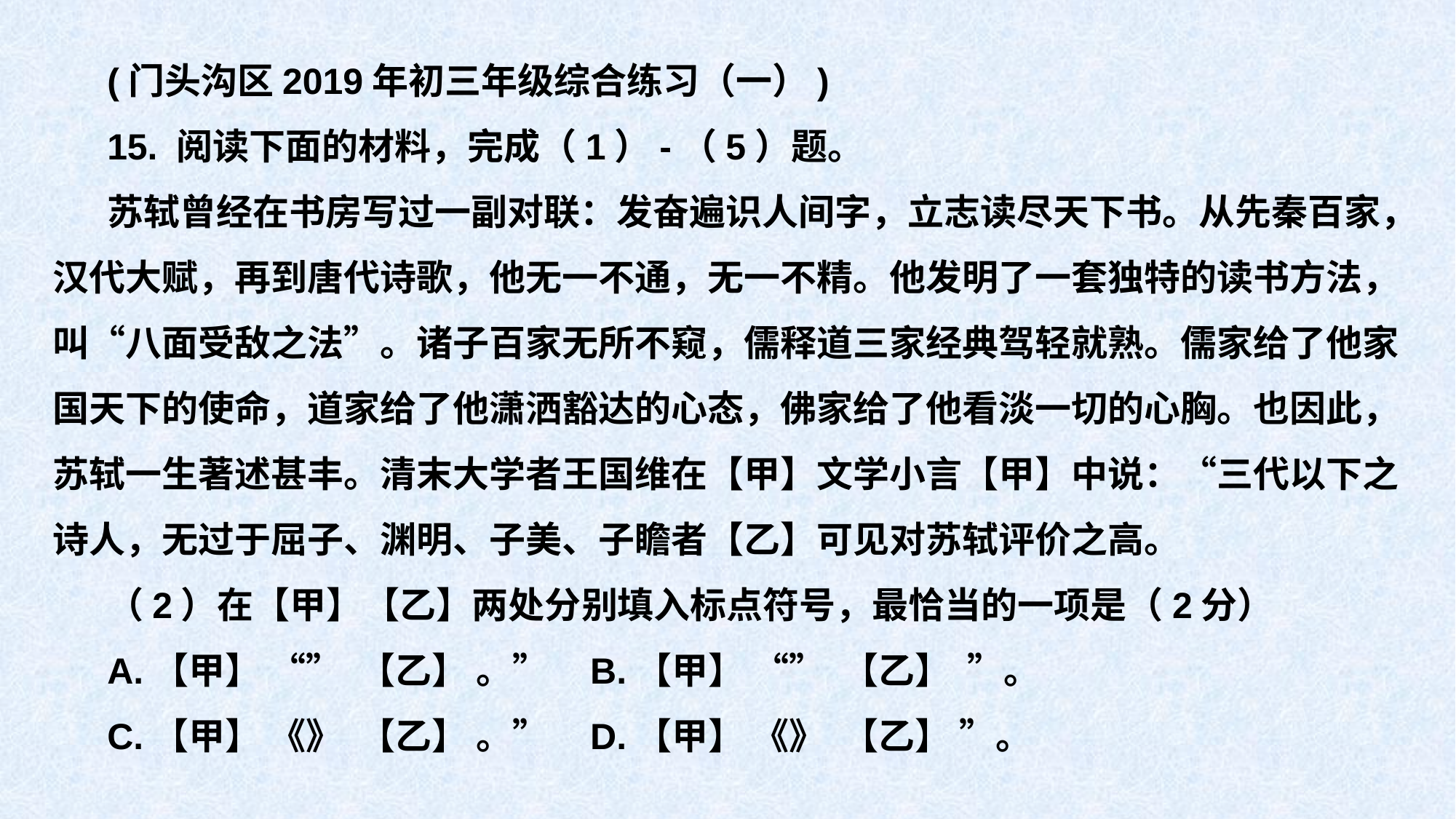

(门头沟区2019年初三年级综合练习（一）)
15. 阅读下面的材料，完成（1）-（5）题。
苏轼曾经在书房写过一副对联：发奋遍识人间字，立志读尽天下书。从先秦百家，汉代大赋，再到唐代诗歌，他无一不通，无一不精。他发明了一套独特的读书方法，叫“八面受敌之法”。诸子百家无所不窥，儒释道三家经典驾轻就熟。儒家给了他家国天下的使命，道家给了他潇洒豁达的心态，佛家给了他看淡一切的心胸。也因此，苏轼一生著述甚丰。清末大学者王国维在【甲】文学小言【甲】中说：“三代以下之诗人，无过于屈子、渊明、子美、子瞻者【乙】可见对苏轼评价之高。
（2）在【甲】【乙】两处分别填入标点符号，最恰当的一项是（2分）
A.【甲】 “”  【乙】 。”    B.【甲】 “”  【乙】  ”。
C.【甲】 《》  【乙】 。”    D.【甲】 《》  【乙】 ”。